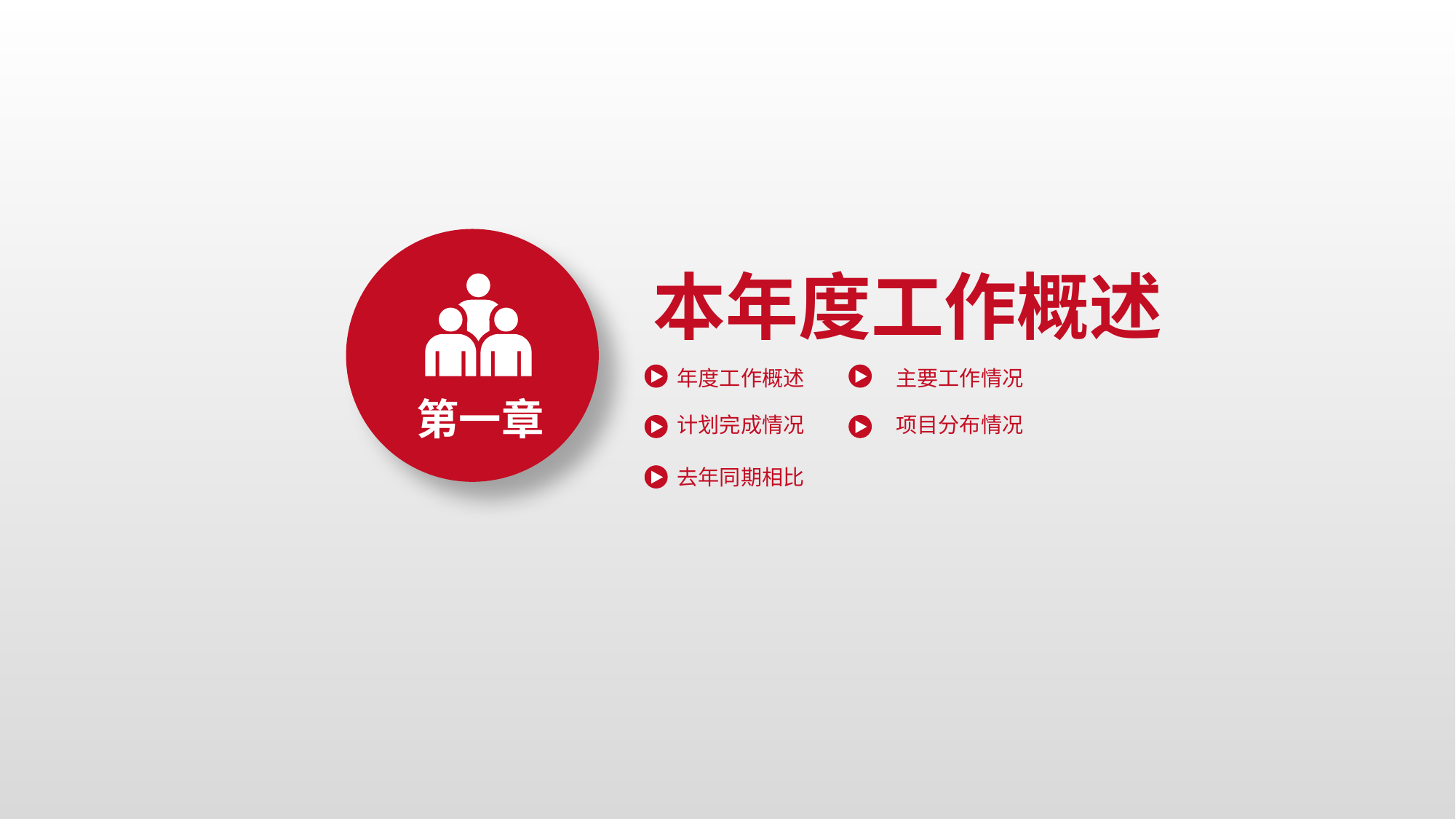

本年度工作概述

年度工作概述
主要工作情况
第一章

项目分布情况
计划完成情况

去年同期相比